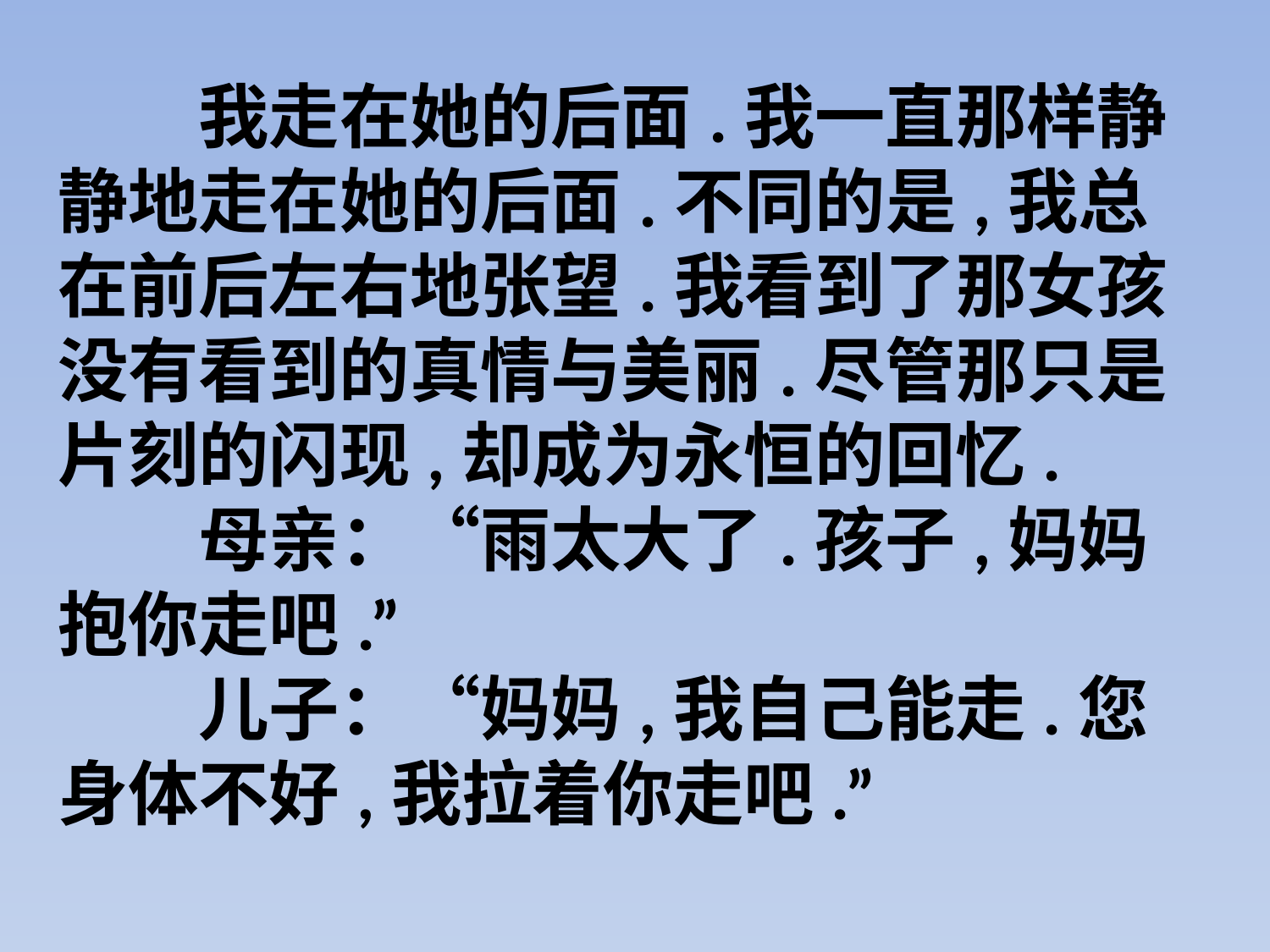

我走在她的后面.我一直那样静静地走在她的后面.不同的是,我总在前后左右地张望.我看到了那女孩没有看到的真情与美丽.尽管那只是片刻的闪现,却成为永恒的回忆.
　　母亲：“雨太大了.孩子,妈妈抱你走吧.”
　　儿子：“妈妈,我自己能走.您身体不好,我拉着你走吧.”